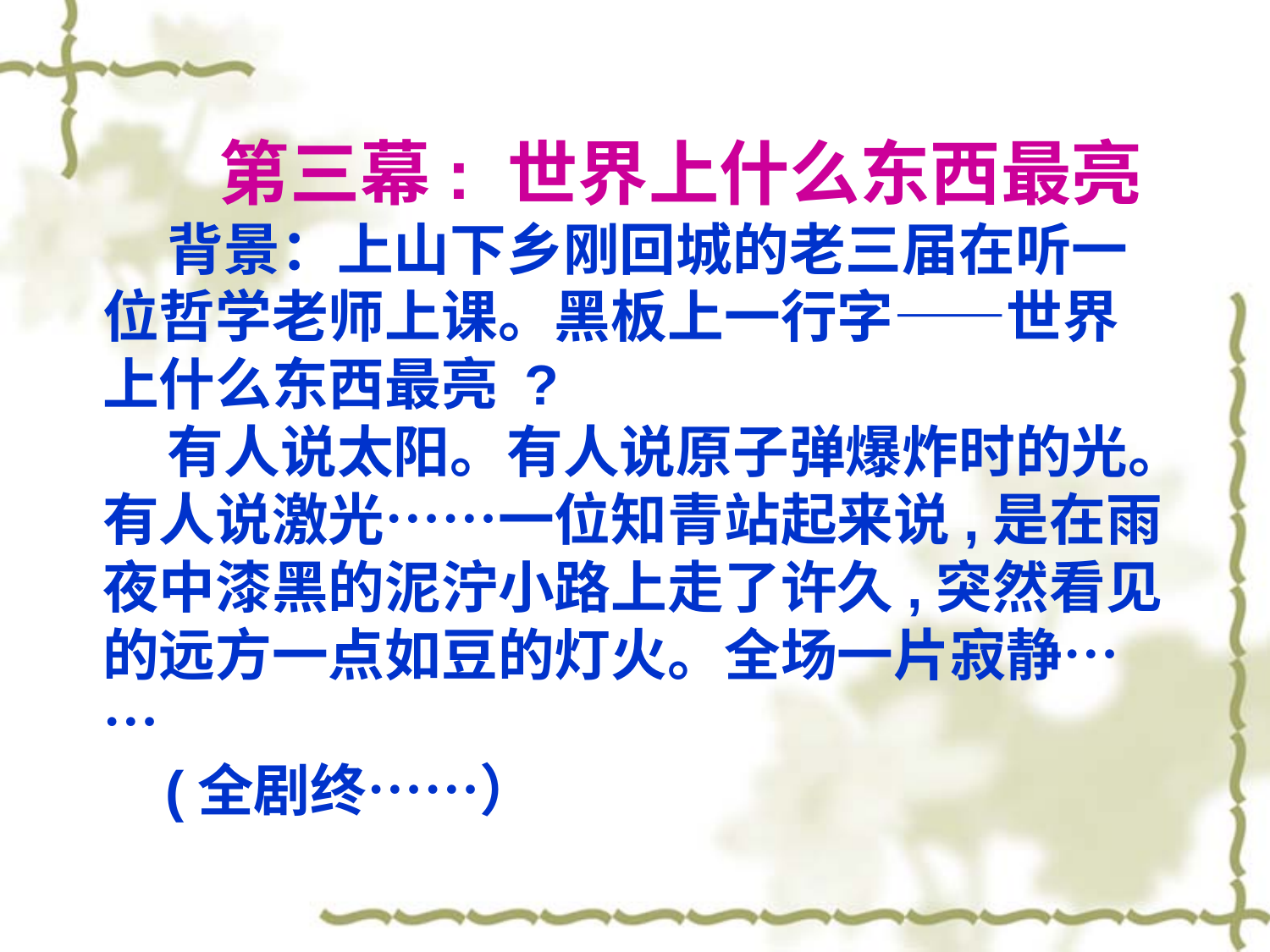

第三幕: 世界上什么东西最亮
    背景：上山下乡刚回城的老三届在听一位哲学老师上课。黑板上一行字——世界上什么东西最亮 ?
    有人说太阳。有人说原子弹爆炸时的光。有人说激光……一位知青站起来说,是在雨夜中漆黑的泥泞小路上走了许久,突然看见的远方一点如豆的灯火。全场一片寂静……
    (全剧终……）
128